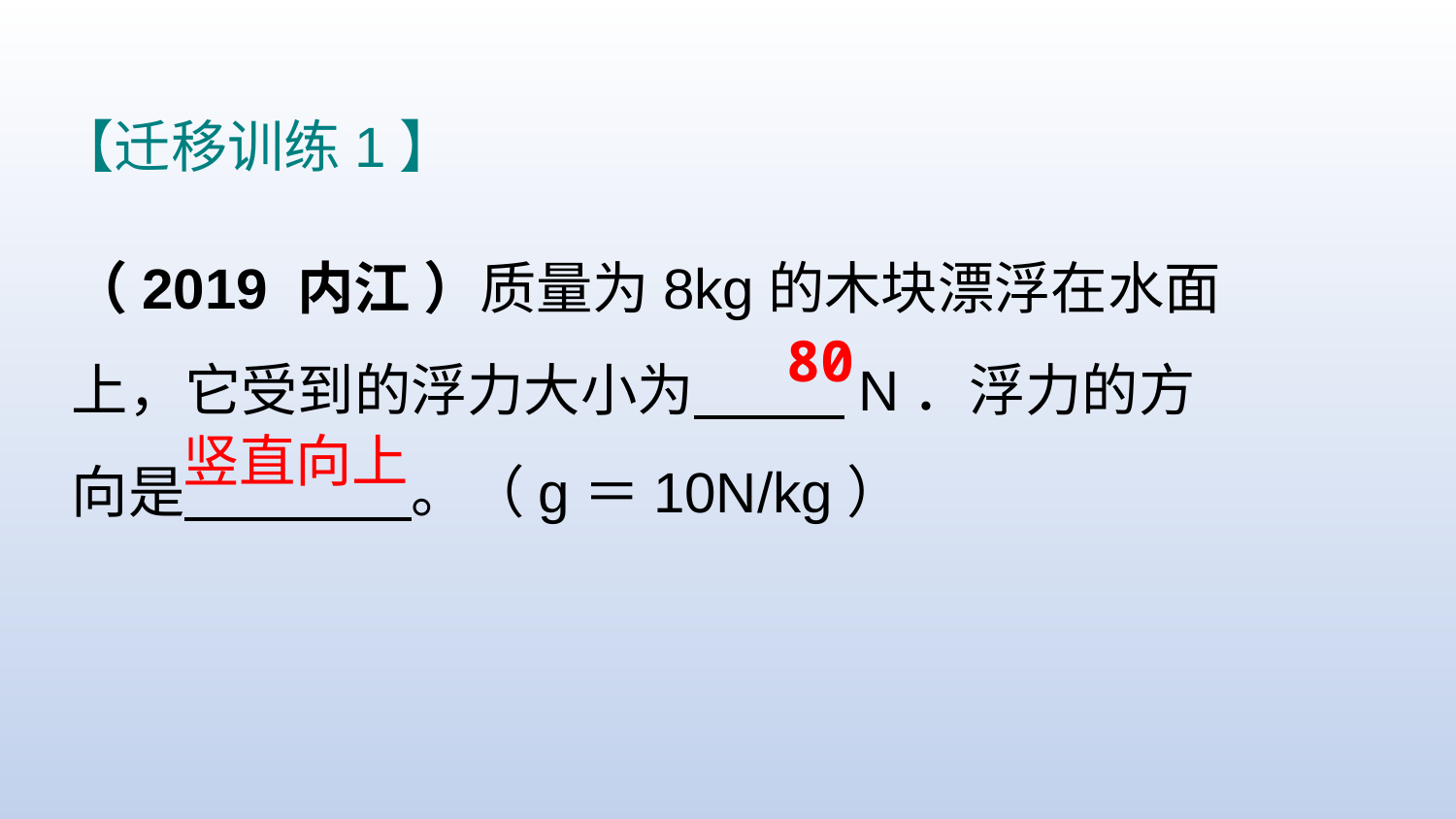

【迁移训练1】
（2019 内江 ）质量为8kg的木块漂浮在水面上，它受到的浮力大小为　   　N．浮力的方向是　   　      。（g＝10N/kg）
80
竖直向上